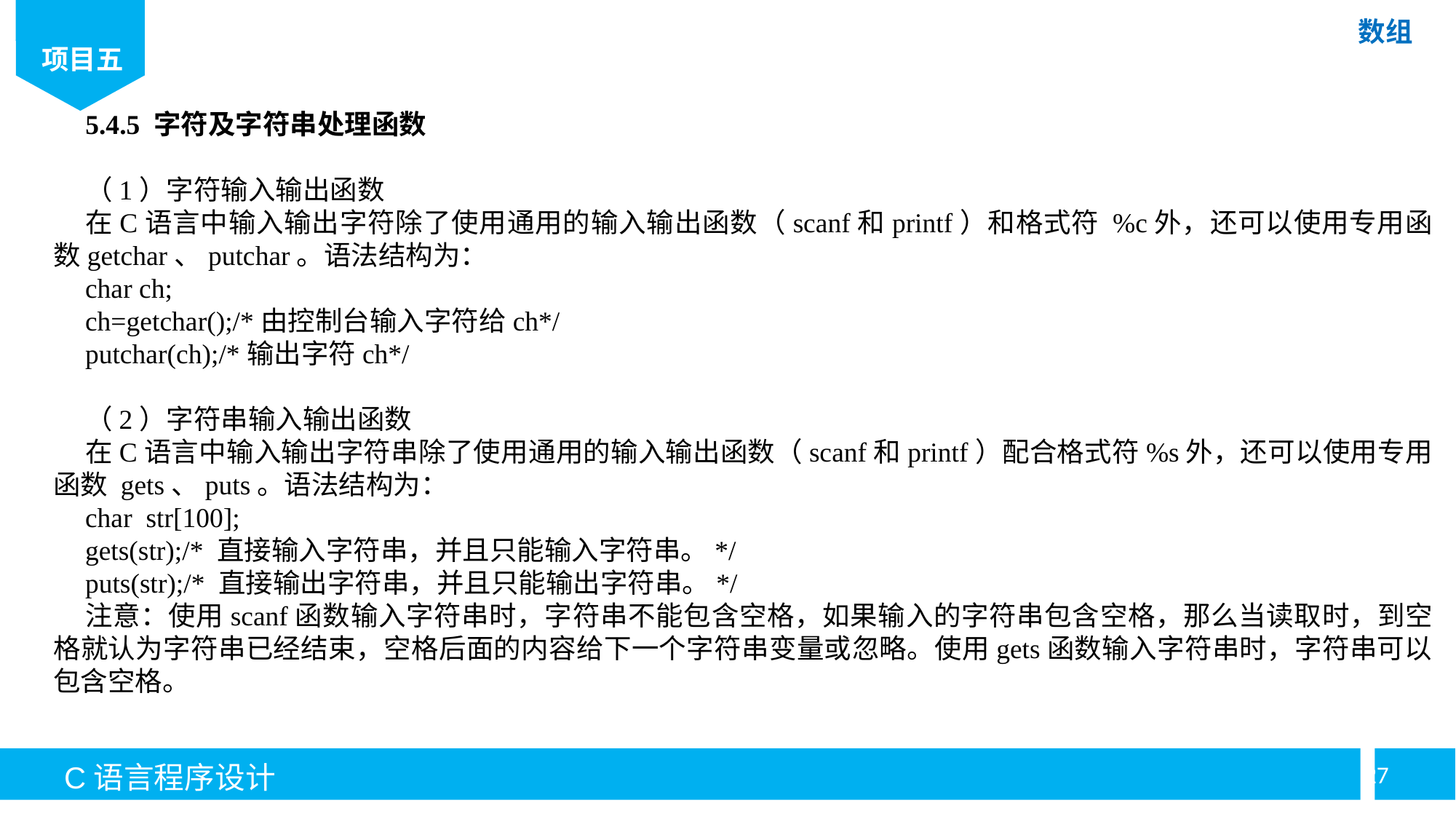

5.4.5 字符及字符串处理函数

（1）字符输入输出函数
在C语言中输入输出字符除了使用通用的输入输出函数（scanf和printf）和格式符 %c外，还可以使用专用函数getchar、putchar。语法结构为：
char ch;
ch=getchar();/*由控制台输入字符给ch*/
putchar(ch);/*输出字符ch*/

（2）字符串输入输出函数
在C语言中输入输出字符串除了使用通用的输入输出函数（scanf和printf）配合格式符%s外，还可以使用专用函数 gets、puts。语法结构为：
char  str[100];
gets(str);/* 直接输入字符串，并且只能输入字符串。*/
puts(str);/* 直接输出字符串，并且只能输出字符串。*/
注意：使用scanf函数输入字符串时，字符串不能包含空格，如果输入的字符串包含空格，那么当读取时，到空格就认为字符串已经结束，空格后面的内容给下一个字符串变量或忽略。使用gets函数输入字符串时，字符串可以包含空格。